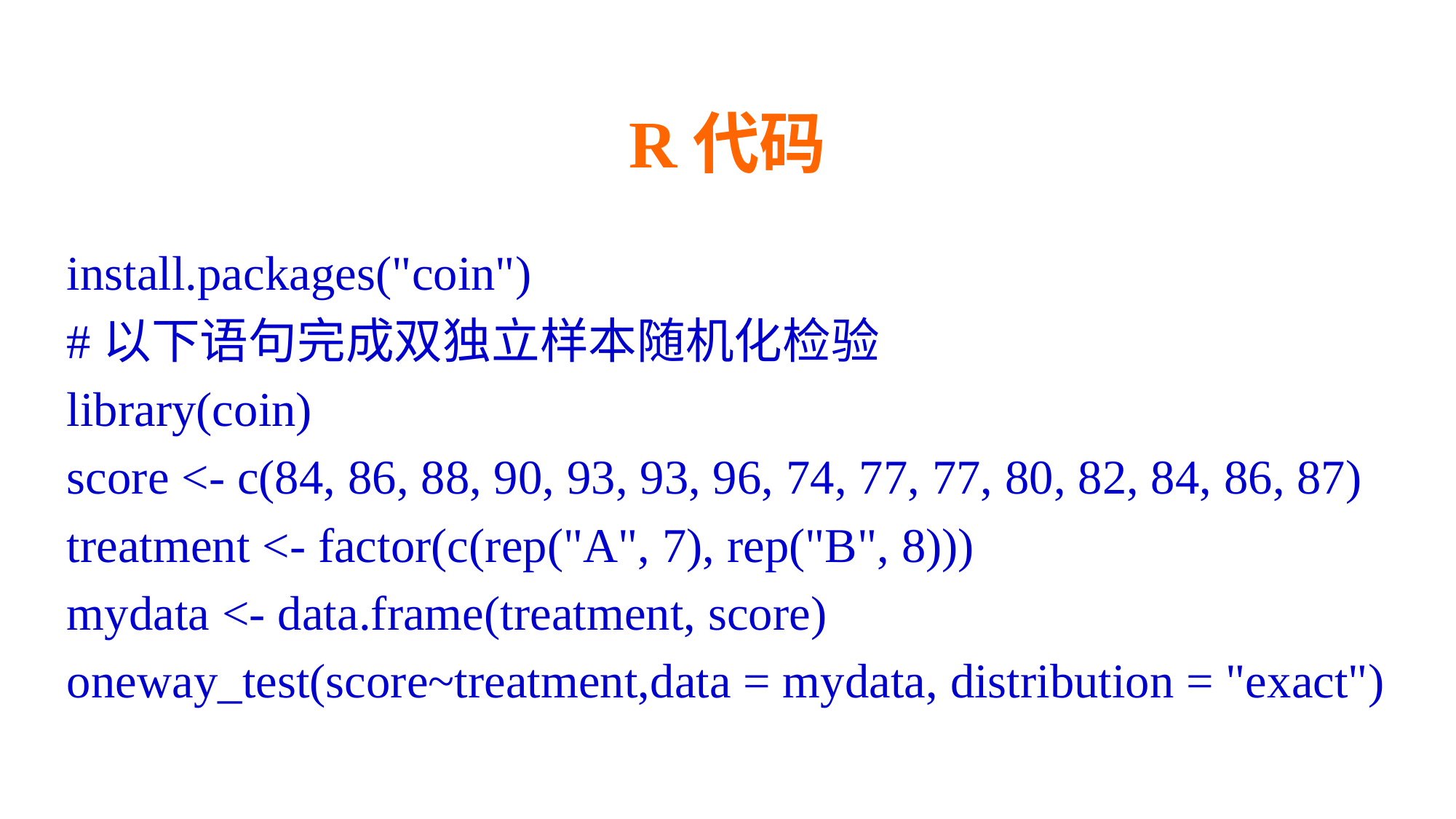

# R代码
install.packages("coin")
#以下语句完成双独立样本随机化检验
library(coin)
score <- c(84, 86, 88, 90, 93, 93, 96, 74, 77, 77, 80, 82, 84, 86, 87)
treatment <- factor(c(rep("A", 7), rep("B", 8)))
mydata <- data.frame(treatment, score)
oneway_test(score~treatment,data = mydata, distribution = "exact")